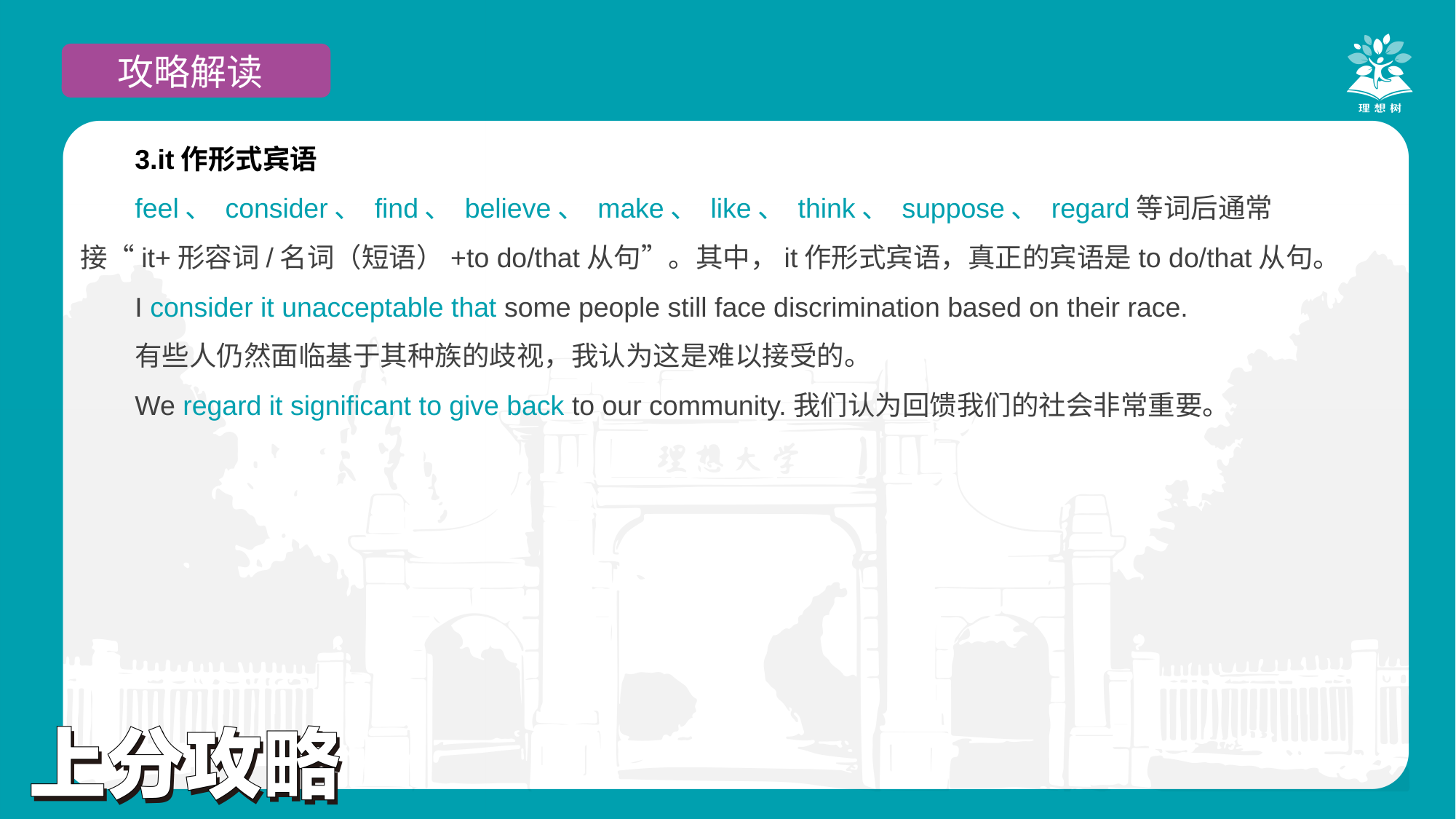

攻略解读
3.it作形式宾语
feel、 consider、 find、 believe、 make、 like、 think、 suppose、 regard等词后通常接“it+形容词/名词（短语）+to do/that从句”。其中，it作形式宾语，真正的宾语是to do/that从句。
I consider it unacceptable that some people still face discrimination based on their race.
有些人仍然面临基于其种族的歧视，我认为这是难以接受的。
We regard it significant to give back to our community.我们认为回馈我们的社会非常重要。